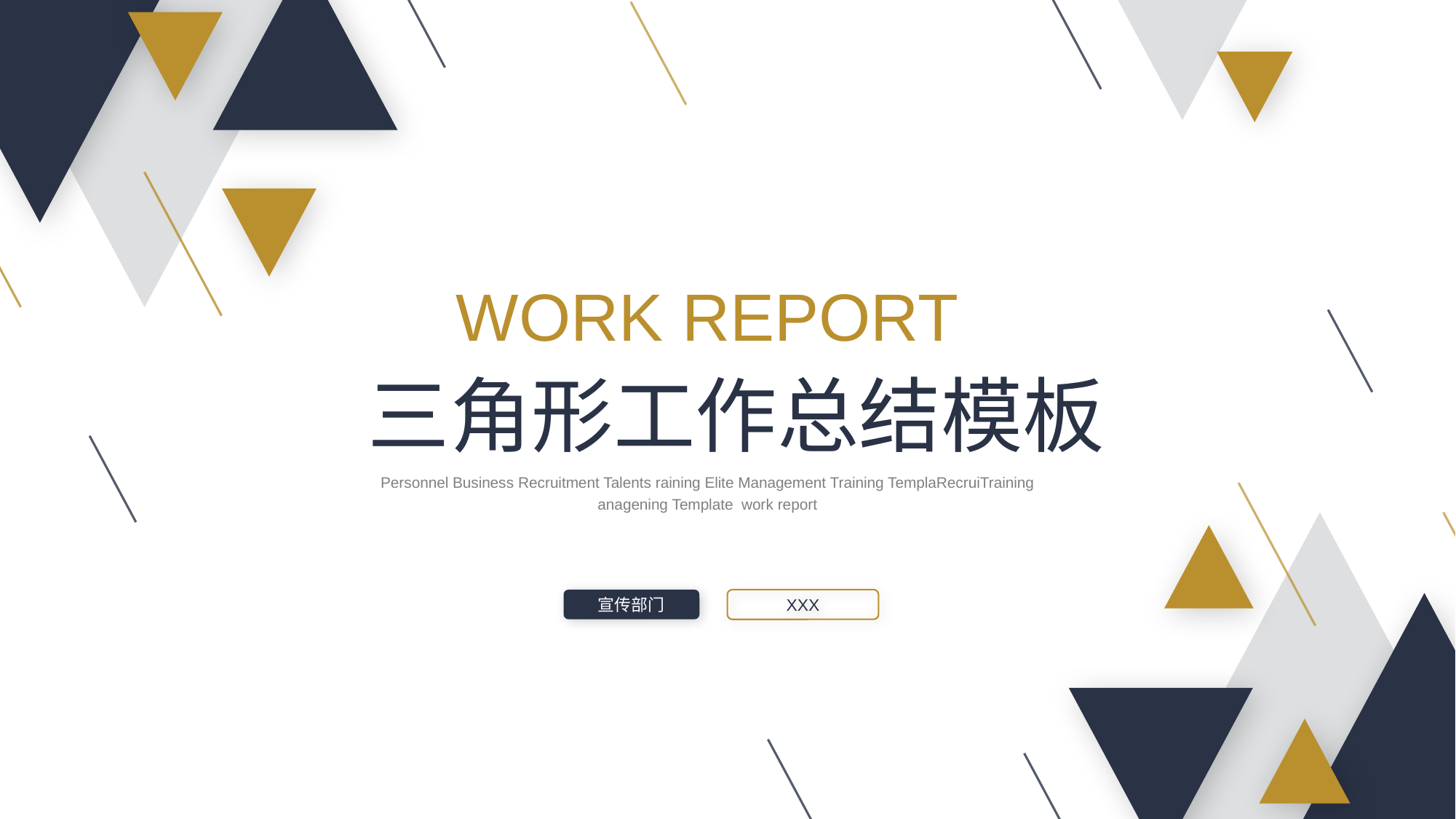

WORK REPORT
三角形工作总结模板
Personnel Business Recruitment Talents raining Elite Management Training TemplaRecruiTraining anagening Template  work report

宣传部门
XXX